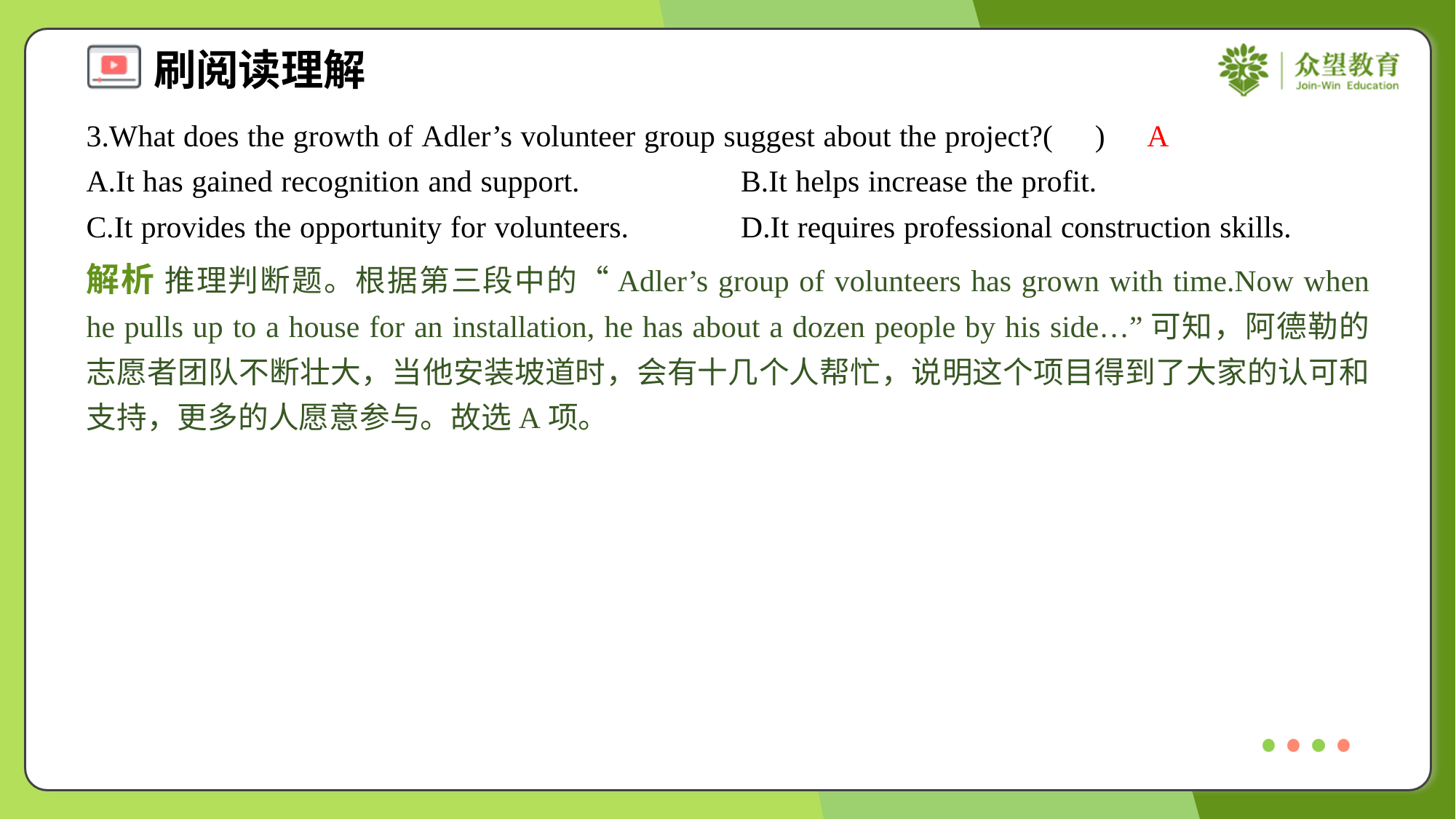

3.What does the growth of Adler’s volunteer group suggest about the project?(     )
A
A.It has gained recognition and support.	B.It helps increase the profit.
C.It provides the opportunity for volunteers.	D.It requires professional construction skills.
解析 推理判断题。根据第三段中的“Adler’s group of volunteers has grown with time.Now when he pulls up to a house for an installation, he has about a dozen people by his side…”可知，阿德勒的志愿者团队不断壮大，当他安装坡道时，会有十几个人帮忙，说明这个项目得到了大家的认可和支持，更多的人愿意参与。故选A项。